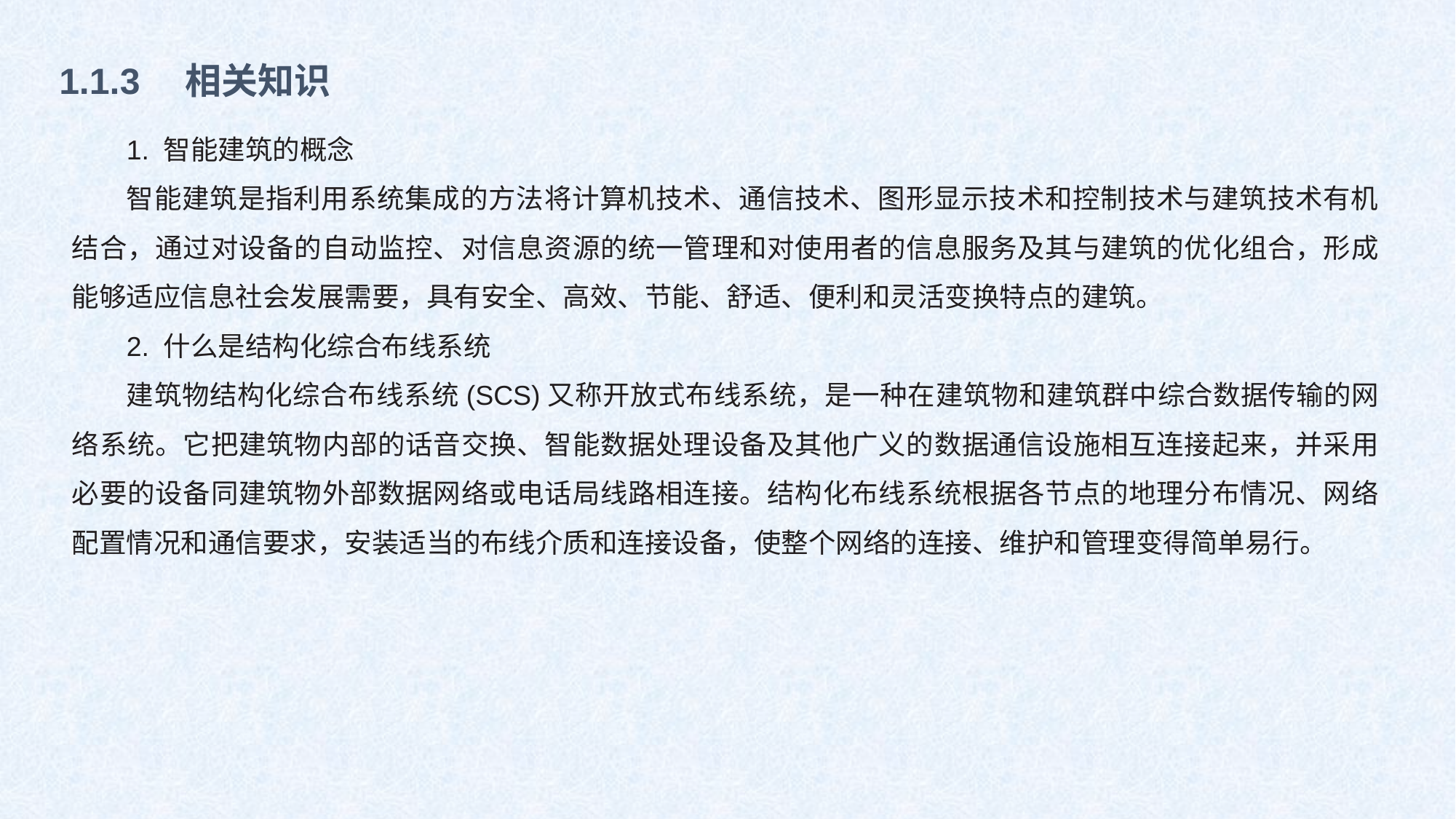

1.1.3　相关知识
1. 智能建筑的概念
智能建筑是指利用系统集成的方法将计算机技术、通信技术、图形显示技术和控制技术与建筑技术有机结合，通过对设备的自动监控、对信息资源的统一管理和对使用者的信息服务及其与建筑的优化组合，形成能够适应信息社会发展需要，具有安全、高效、节能、舒适、便利和灵活变换特点的建筑。
2. 什么是结构化综合布线系统
建筑物结构化综合布线系统(SCS)又称开放式布线系统，是一种在建筑物和建筑群中综合数据传输的网络系统。它把建筑物内部的话音交换、智能数据处理设备及其他广义的数据通信设施相互连接起来，并采用必要的设备同建筑物外部数据网络或电话局线路相连接。结构化布线系统根据各节点的地理分布情况、网络配置情况和通信要求，安装适当的布线介质和连接设备，使整个网络的连接、维护和管理变得简单易行。